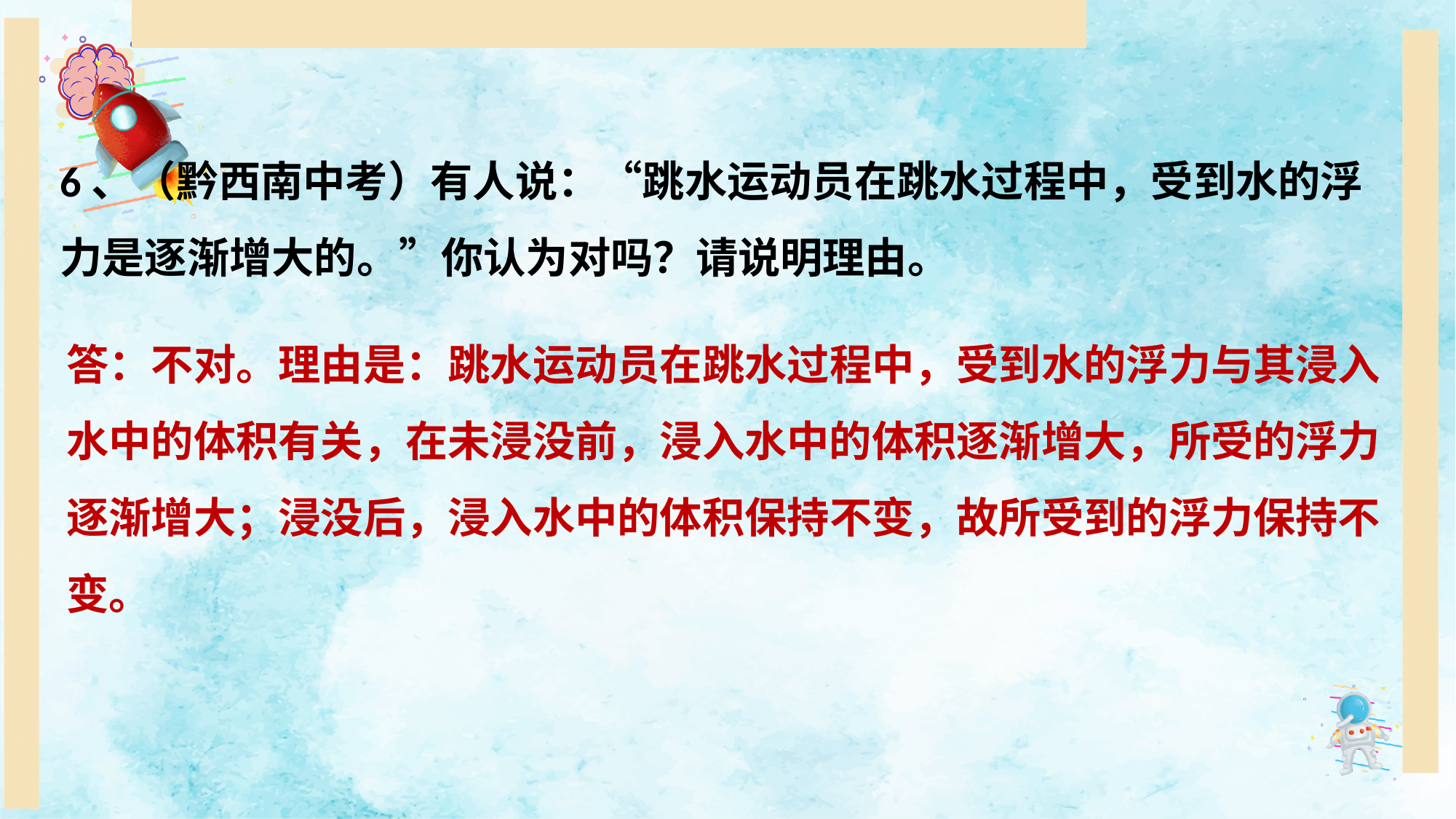

6、（黔西南中考）有人说：“跳水运动员在跳水过程中，受到水的浮力是逐渐增大的。”你认为对吗？请说明理由。
答：不对。理由是：跳水运动员在跳水过程中，受到水的浮力与其浸入水中的体积有关，在未浸没前，浸入水中的体积逐渐增大，所受的浮力逐渐增大；浸没后，浸入水中的体积保持不变，故所受到的浮力保持不变。